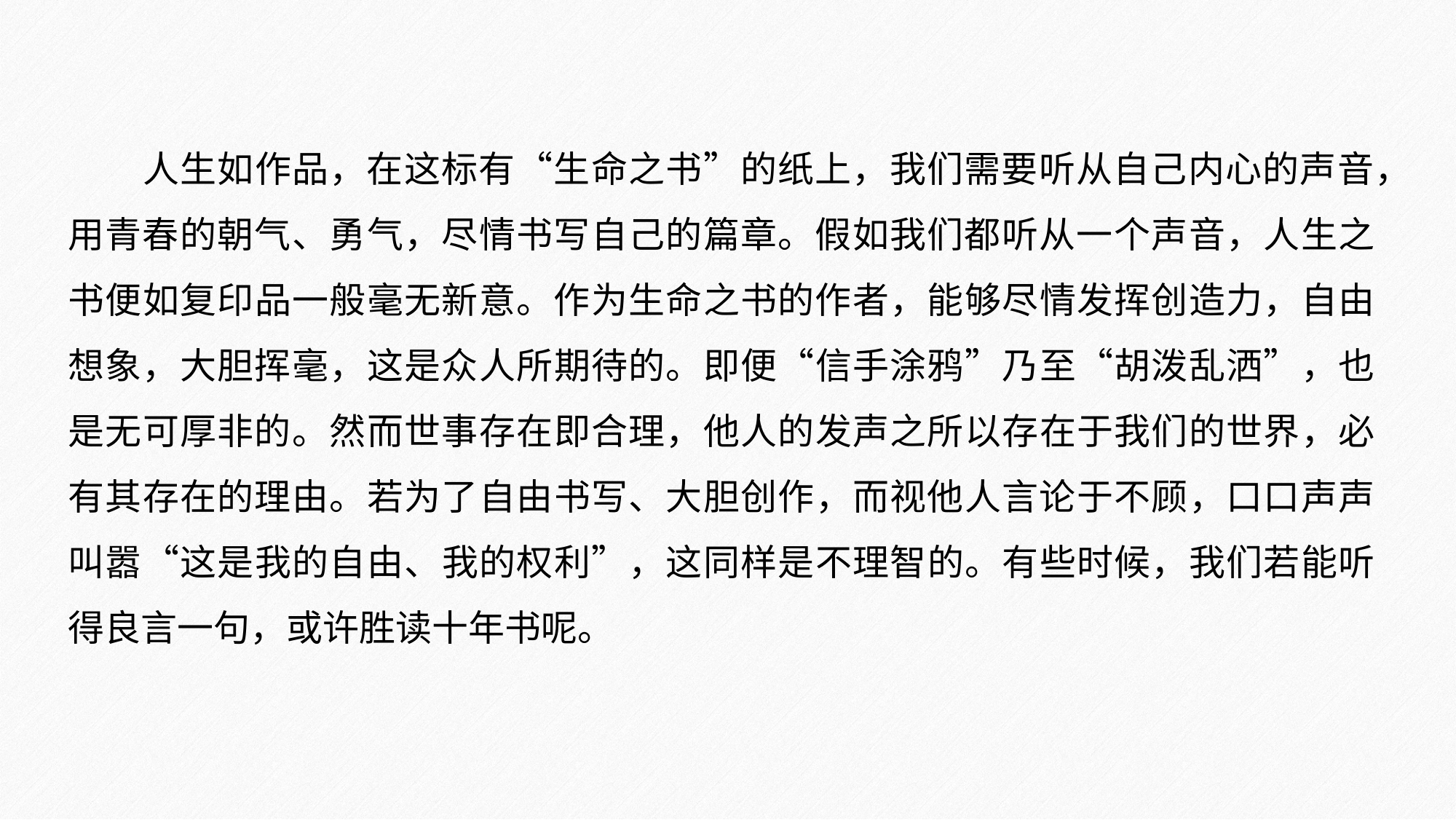

人生如作品，在这标有“生命之书”的纸上，我们需要听从自己内心的声音，用青春的朝气、勇气，尽情书写自己的篇章。假如我们都听从一个声音，人生之书便如复印品一般毫无新意。作为生命之书的作者，能够尽情发挥创造力，自由想象，大胆挥毫，这是众人所期待的。即便“信手涂鸦”乃至“胡泼乱洒”，也是无可厚非的。然而世事存在即合理，他人的发声之所以存在于我们的世界，必有其存在的理由。若为了自由书写、大胆创作，而视他人言论于不顾，口口声声叫嚣“这是我的自由、我的权利”，这同样是不理智的。有些时候，我们若能听得良言一句，或许胜读十年书呢。